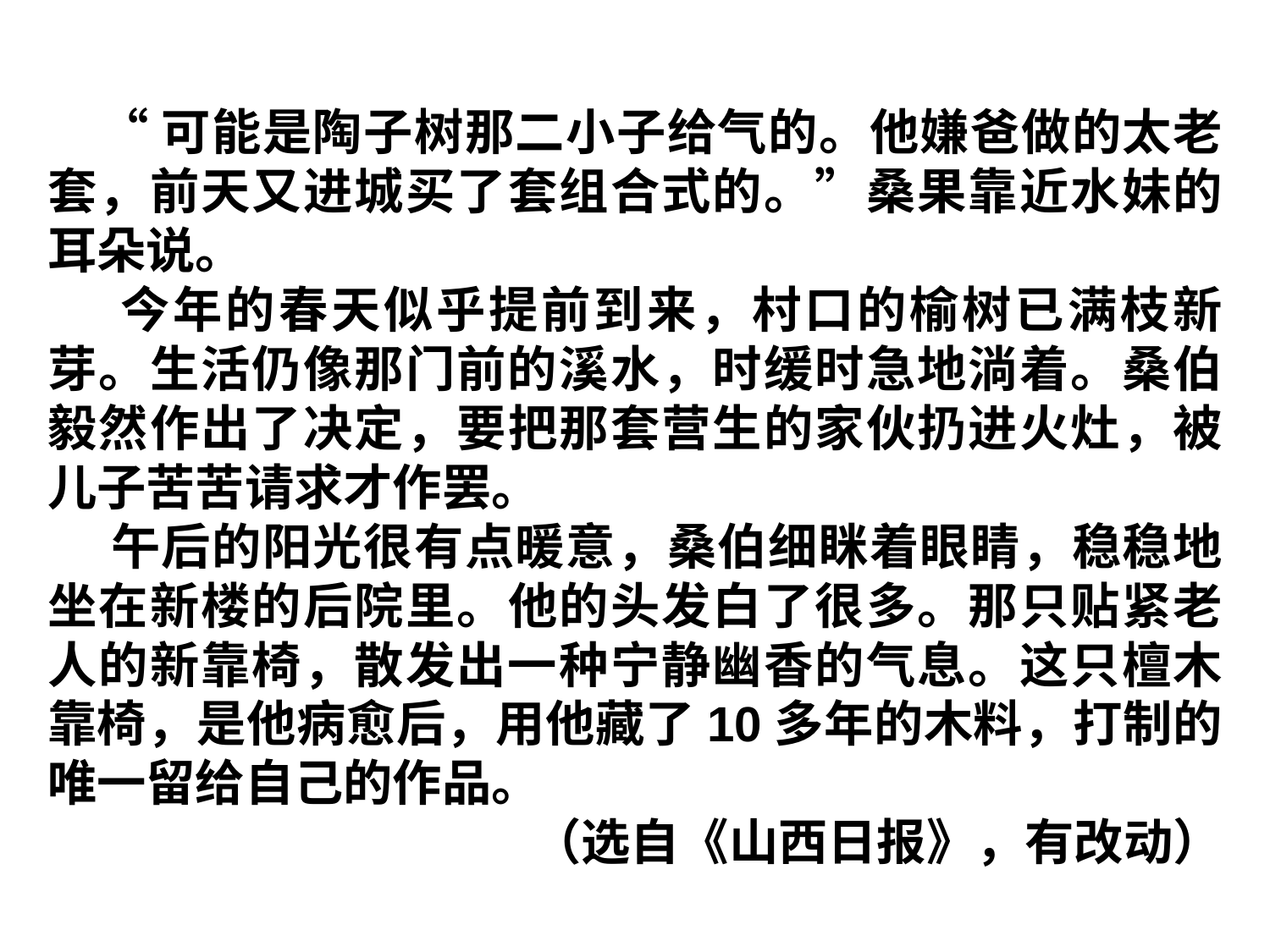

“可能是陶子树那二小子给气的。他嫌爸做的太老套，前天又进城买了套组合式的。”桑果靠近水妹的耳朵说。
    今年的春天似乎提前到来，村口的榆树已满枝新芽。生活仍像那门前的溪水，时缓时急地淌着。桑伯毅然作出了决定，要把那套营生的家伙扔进火灶，被儿子苦苦请求才作罢。
    午后的阳光很有点暖意，桑伯细眯着眼睛，稳稳地坐在新楼的后院里。他的头发白了很多。那只贴紧老人的新靠椅，散发出一种宁静幽香的气息。这只檀木靠椅，是他病愈后，用他藏了10多年的木料，打制的唯一留给自己的作品。
（选自《山西日报》，有改动）